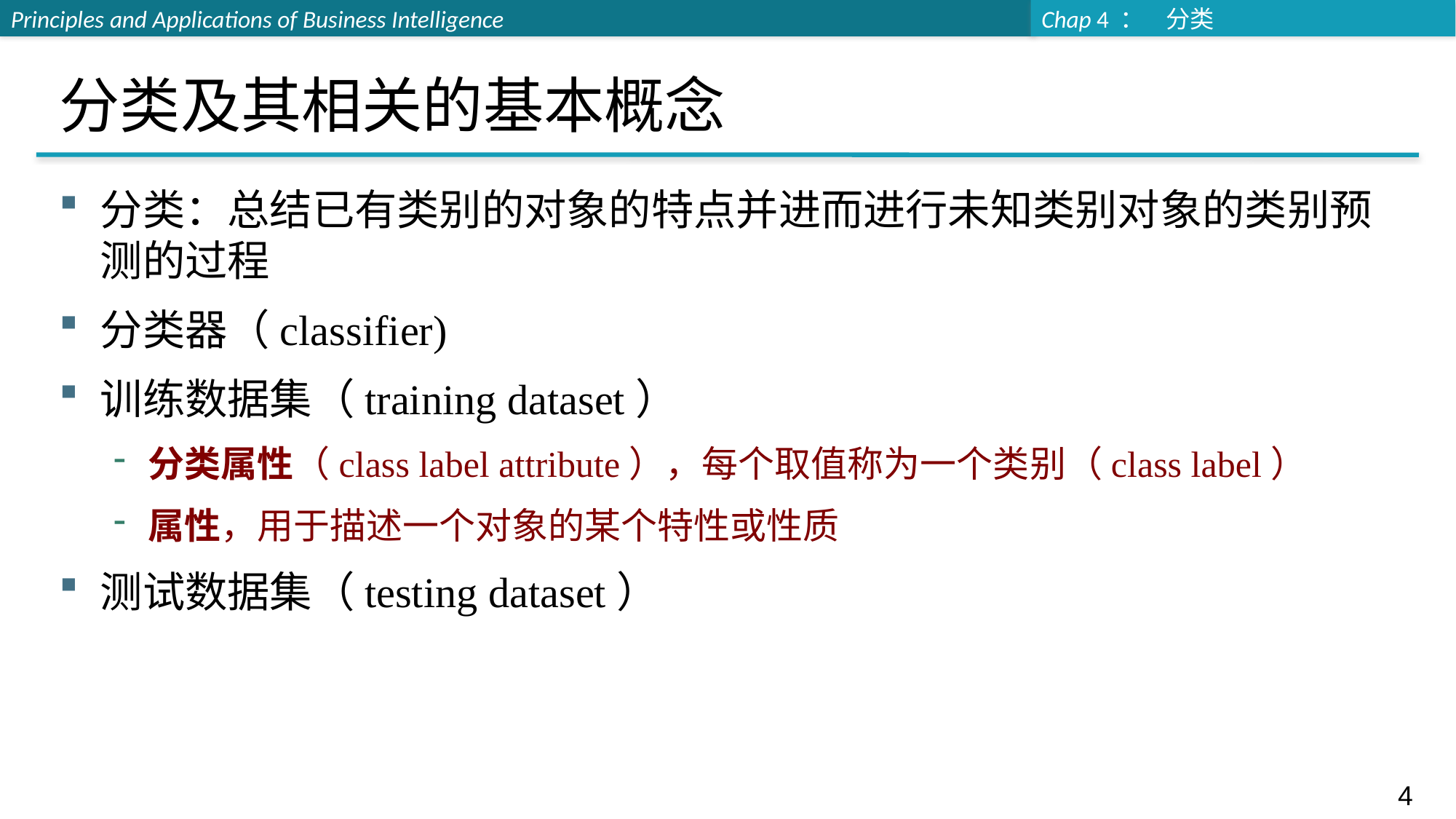

# 分类及其相关的基本概念
分类：总结已有类别的对象的特点并进而进行未知类别对象的类别预测的过程
分类器（classifier)
训练数据集（training dataset）
分类属性（class label attribute），每个取值称为一个类别（class label）
属性，用于描述一个对象的某个特性或性质
测试数据集（testing dataset）